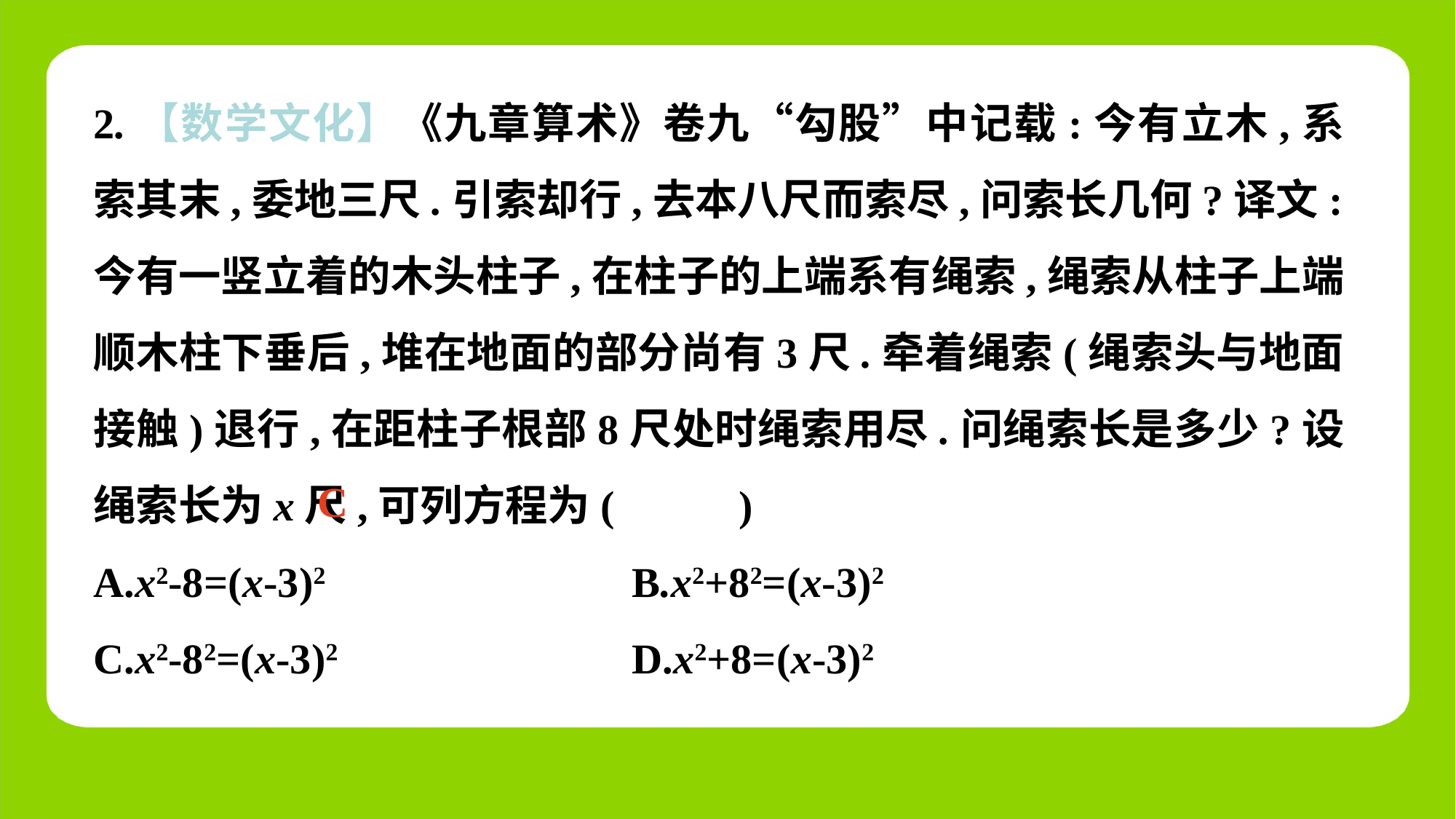

2.【数学文化】《九章算术》卷九“勾股”中记载:今有立木,系索其末,委地三尺.引索却行,去本八尺而索尽,问索长几何?译文:今有一竖立着的木头柱子,在柱子的上端系有绳索,绳索从柱子上端顺木柱下垂后,堆在地面的部分尚有3尺.牵着绳索(绳索头与地面接触)退行,在距柱子根部8尺处时绳索用尽.问绳索长是多少?设绳索长为x尺,可列方程为(　  　)
A.x2-8=(x-3)2	                    B.x2+82=(x-3)2
C.x2-82=(x-3)2	                    D.x2+8=(x-3)2
C